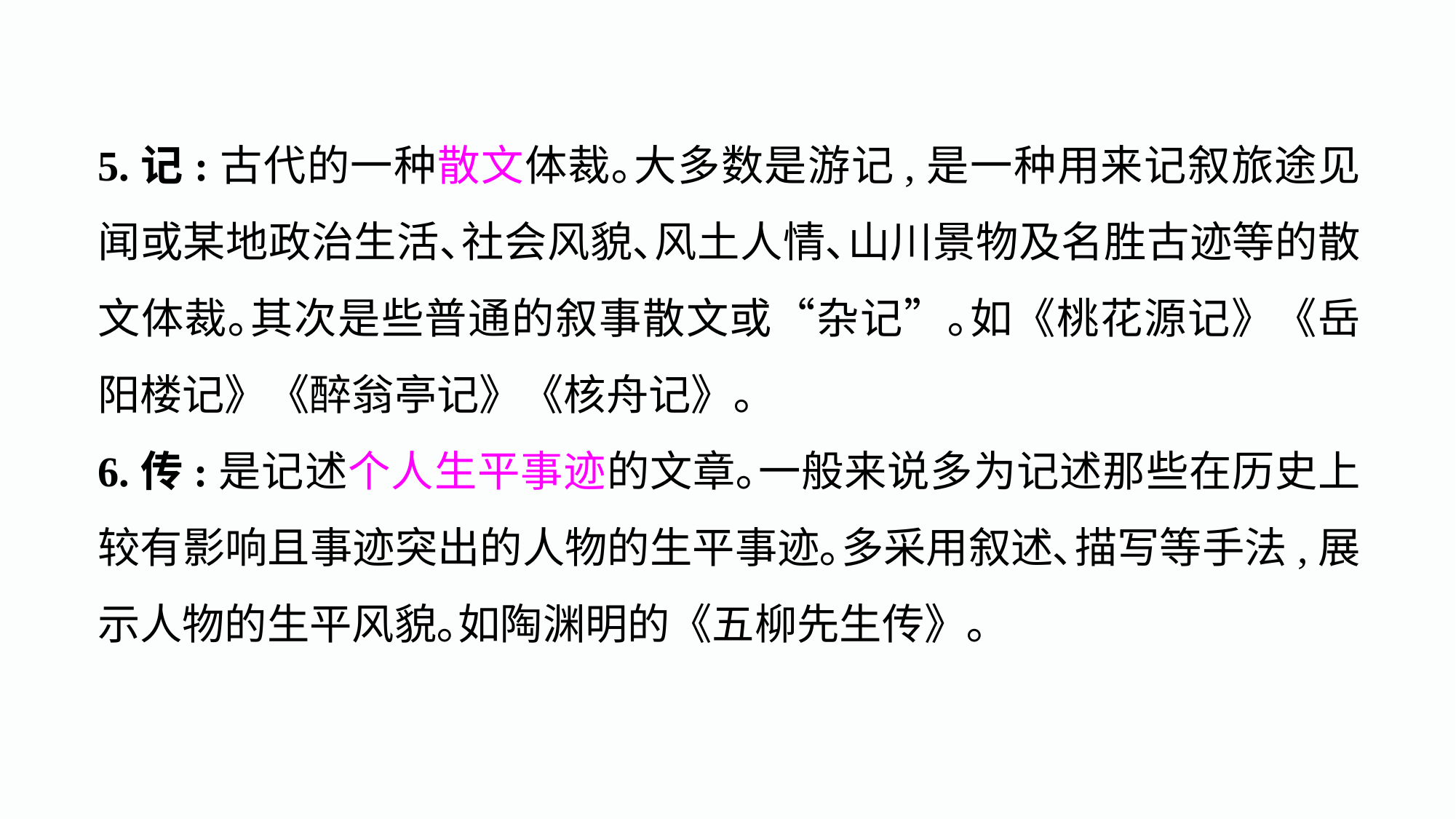

5.记:古代的一种散文体裁｡大多数是游记,是一种用来记叙旅途见闻或某地政治生活､社会风貌､风土人情､山川景物及名胜古迹等的散文体裁｡其次是些普通的叙事散文或“杂记”｡如《桃花源记》《岳阳楼记》《醉翁亭记》《核舟记》｡
6.传:是记述个人生平事迹的文章｡一般来说多为记述那些在历史上较有影响且事迹突出的人物的生平事迹｡多采用叙述､描写等手法,展示人物的生平风貌｡如陶渊明的《五柳先生传》｡